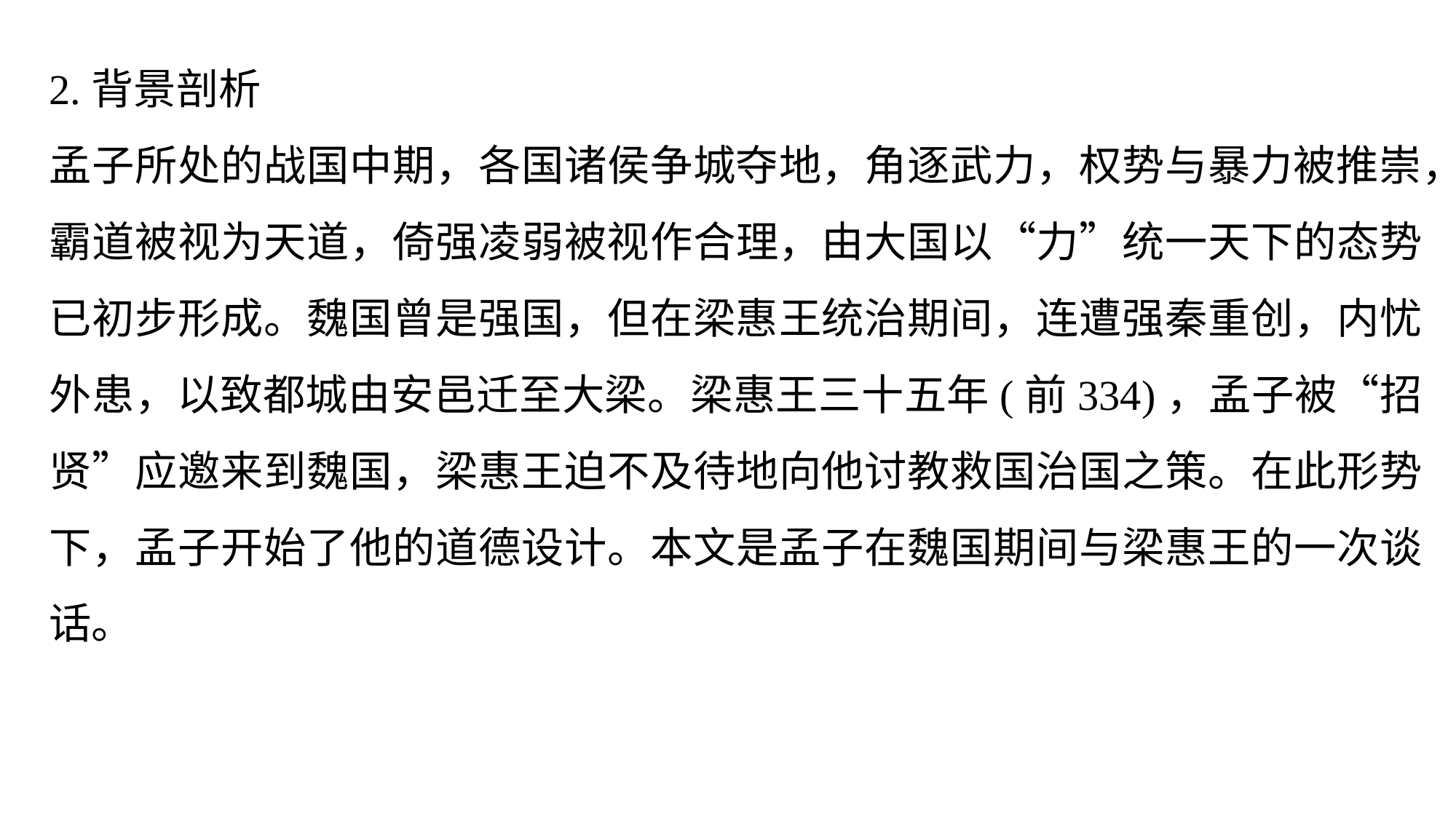

2.背景剖析
孟子所处的战国中期，各国诸侯争城夺地，角逐武力，权势与暴力被推崇，霸道被视为天道，倚强凌弱被视作合理，由大国以“力”统一天下的态势已初步形成。魏国曾是强国，但在梁惠王统治期间，连遭强秦重创，内忧外患，以致都城由安邑迁至大梁。梁惠王三十五年(前334)，孟子被“招贤”应邀来到魏国，梁惠王迫不及待地向他讨教救国治国之策。在此形势下，孟子开始了他的道德设计。本文是孟子在魏国期间与梁惠王的一次谈话。